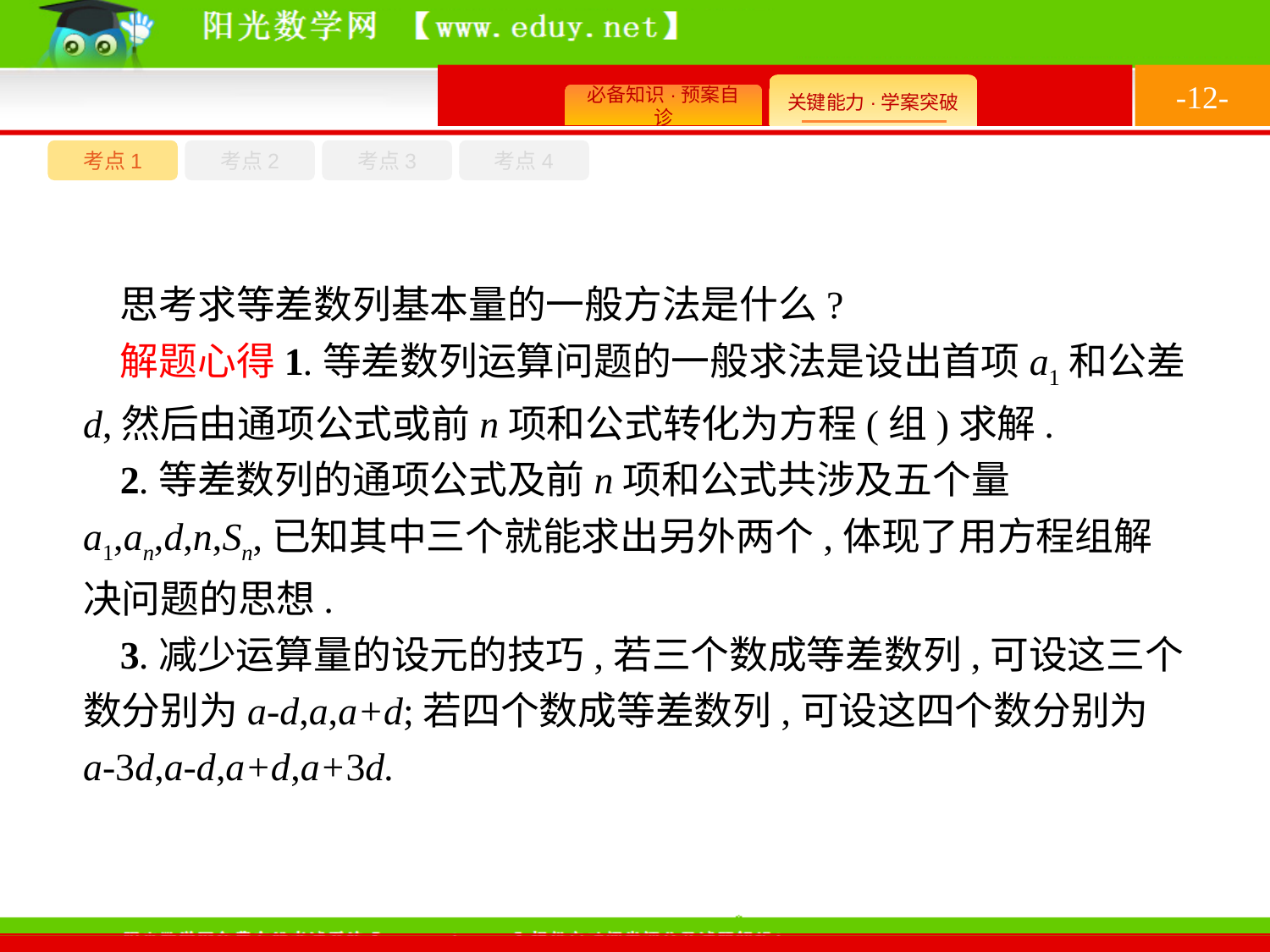

-12-
考点1
考点3
考点4
考点2
思考求等差数列基本量的一般方法是什么?
解题心得1.等差数列运算问题的一般求法是设出首项a1和公差d,然后由通项公式或前n项和公式转化为方程(组)求解.
2.等差数列的通项公式及前n项和公式共涉及五个量a1,an,d,n,Sn,已知其中三个就能求出另外两个,体现了用方程组解决问题的思想.
3.减少运算量的设元的技巧,若三个数成等差数列,可设这三个数分别为a-d,a,a+d;若四个数成等差数列,可设这四个数分别为a-3d,a-d,a+d,a+3d.